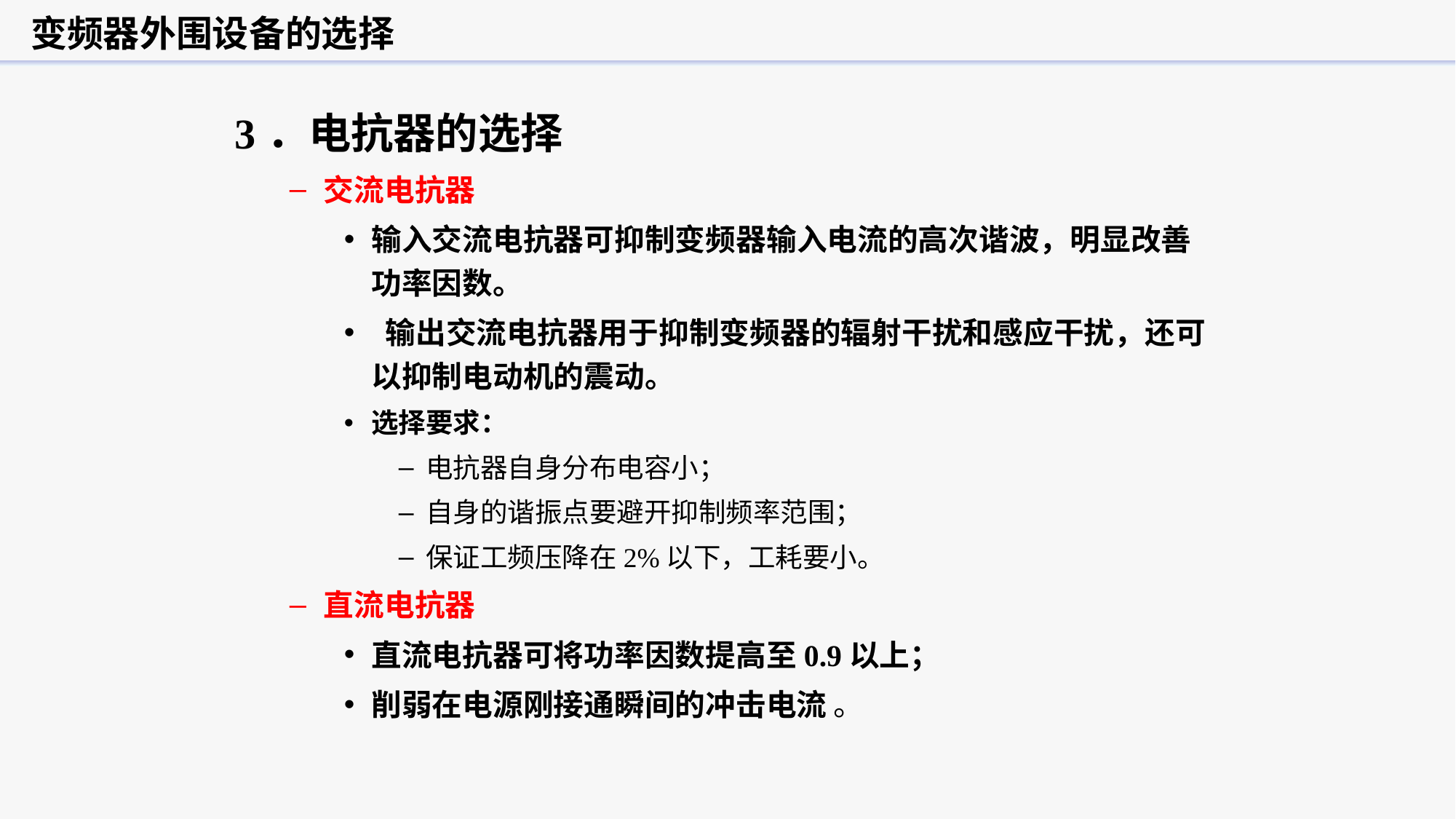

变频器外围设备的选择

3．电抗器的选择
交流电抗器
输入交流电抗器可抑制变频器输入电流的高次谐波，明显改善功率因数。
 输出交流电抗器用于抑制变频器的辐射干扰和感应干扰，还可以抑制电动机的震动。
选择要求：
电抗器自身分布电容小；
自身的谐振点要避开抑制频率范围；
保证工频压降在2%以下，工耗要小。
直流电抗器
直流电抗器可将功率因数提高至0.9以上；
削弱在电源刚接通瞬间的冲击电流 。